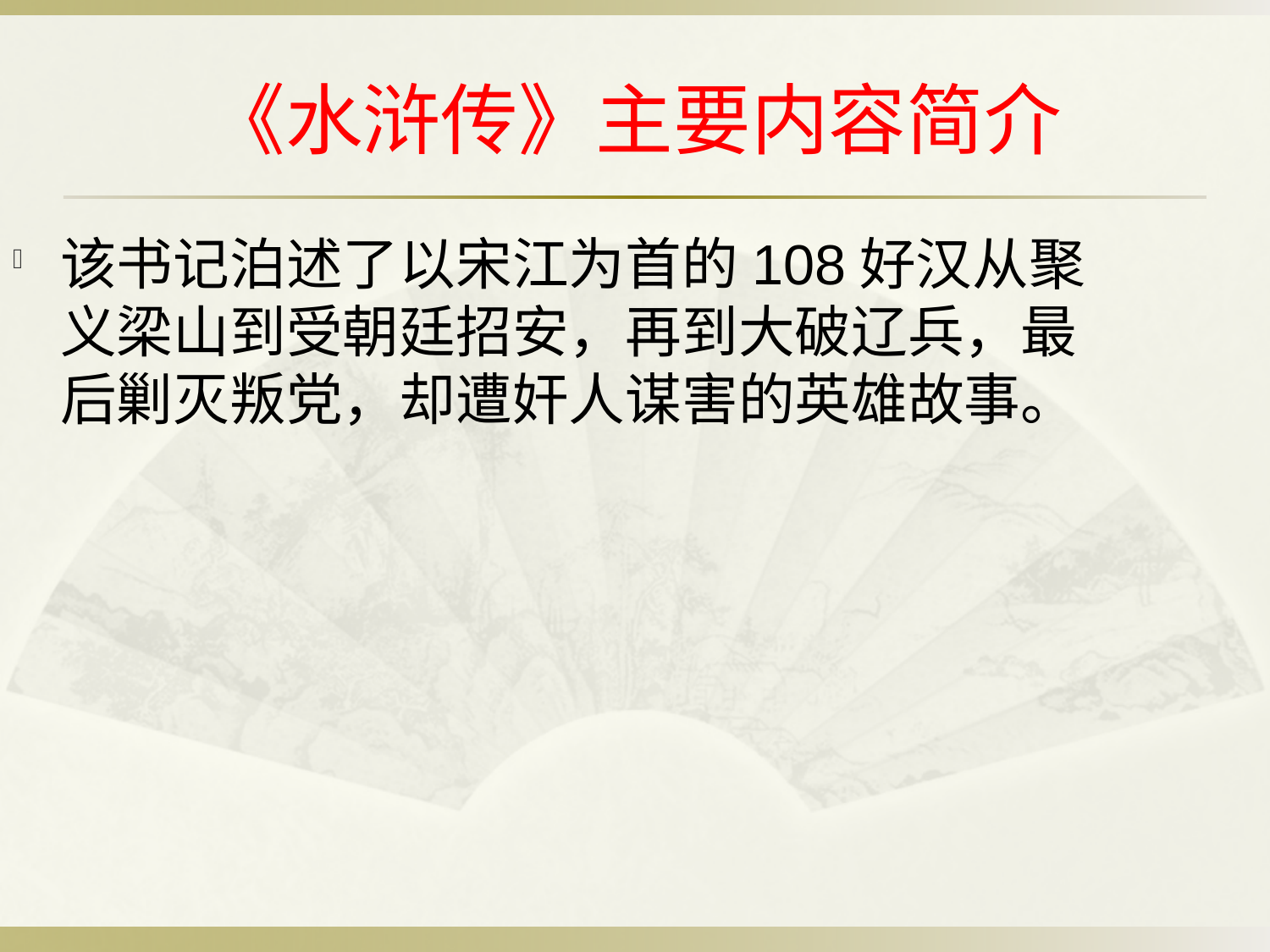

# 《水浒传》主要内容简介

该书记泊述了以宋江为首的108好汉从聚义梁山到受朝廷招安，再到大破辽兵，最后剿灭叛党，却遭奸人谋害的英雄故事。